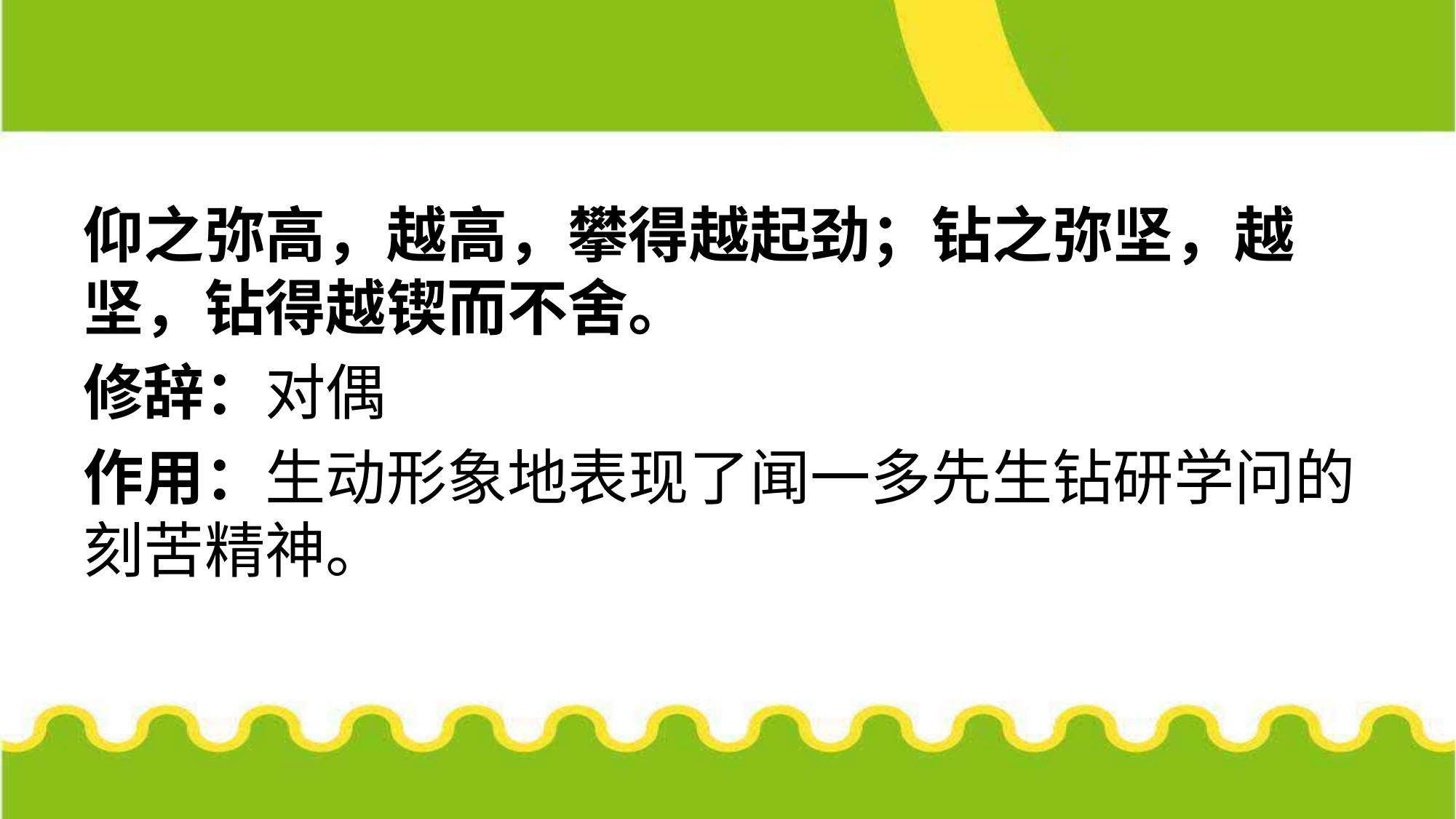

#
仰之弥高，越高，攀得越起劲；钻之弥坚，越坚，钻得越锲而不舍。
修辞：对偶
作用：生动形象地表现了闻一多先生钻研学问的刻苦精神。